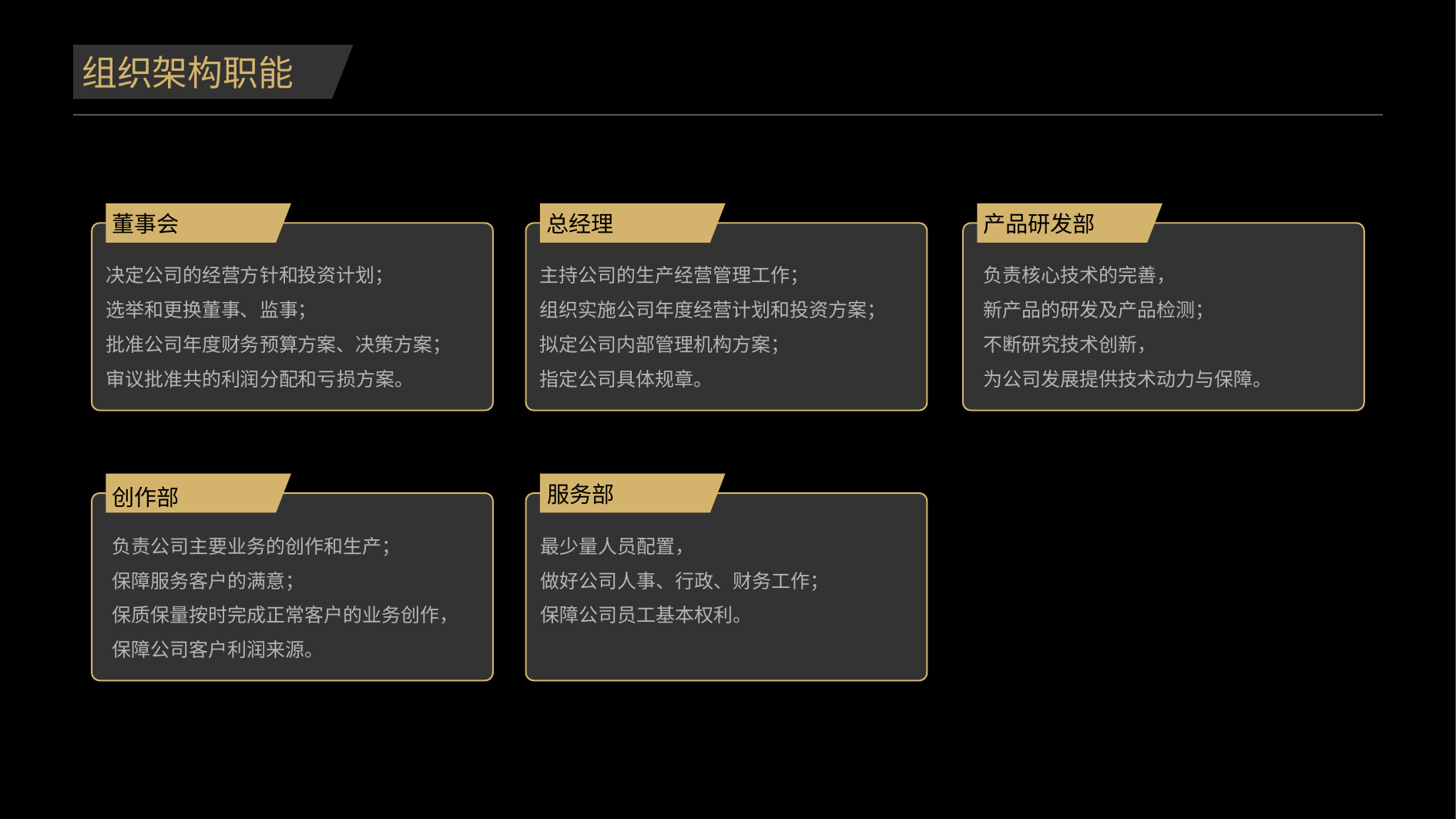

组织架构职能

董事会
总经理
产品研发部

决定公司的经营方针和投资计划；
选举和更换董事、监事；
批准公司年度财务预算方案、决策方案；
审议批准共的利润分配和亏损方案。
主持公司的生产经营管理工作；
组织实施公司年度经营计划和投资方案；
拟定公司内部管理机构方案；
指定公司具体规章。
负责核心技术的完善，
新产品的研发及产品检测；
不断研究技术创新，
为公司发展提供技术动力与保障。
创作部

服务部

负责公司主要业务的创作和生产；
保障服务客户的满意；
保质保量按时完成正常客户的业务创作，
保障公司客户利润来源。
最少量人员配置，
做好公司人事、行政、财务工作；
保障公司员工基本权利。